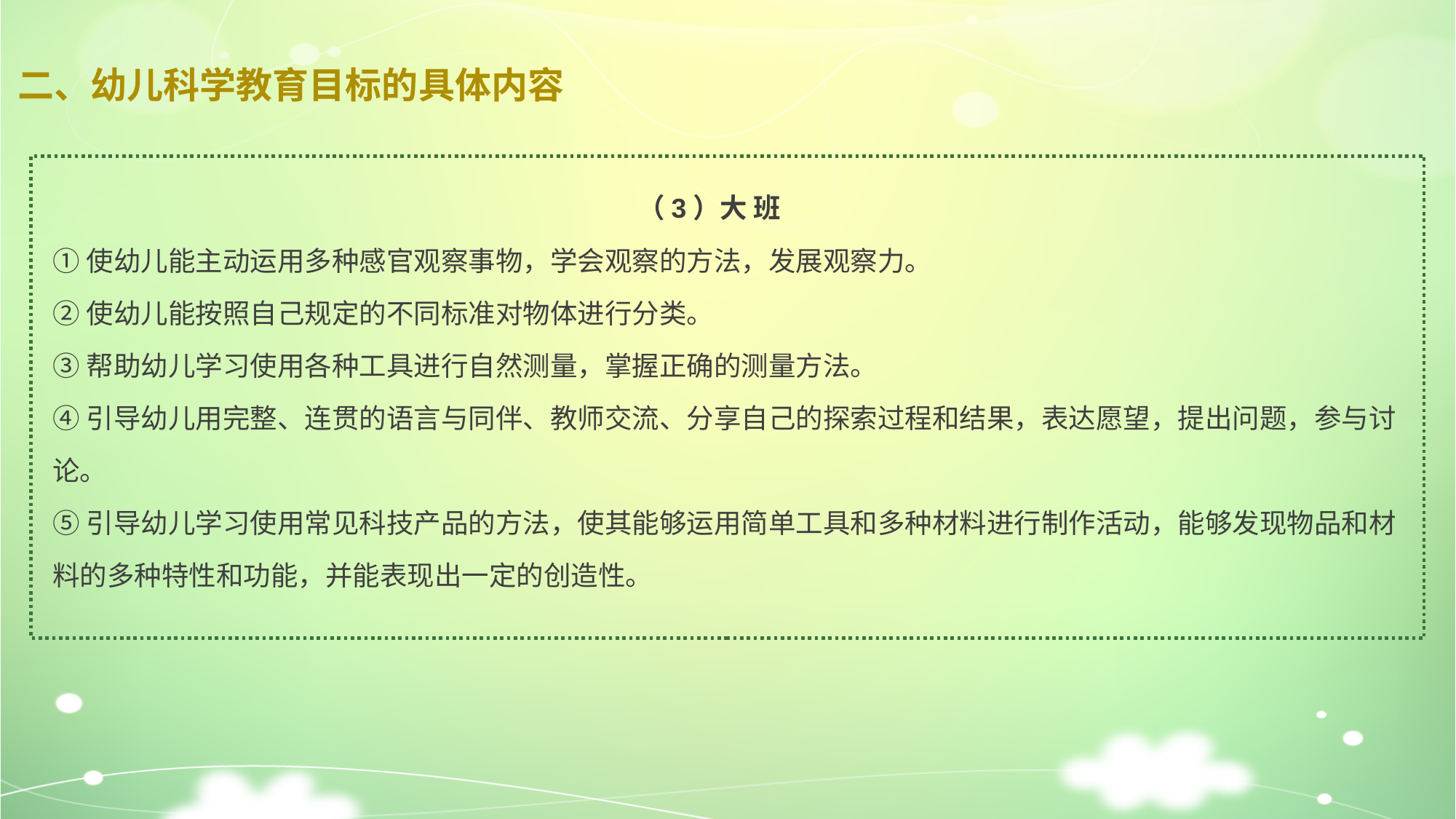

# 二、幼儿科学教育目标的具体内容

（3）大 班
①使幼儿能主动运用多种感官观察事物，学会观察的方法，发展观察力。
②使幼儿能按照自己规定的不同标准对物体进行分类。
③帮助幼儿学习使用各种工具进行自然测量，掌握正确的测量方法。
④引导幼儿用完整、连贯的语言与同伴、教师交流、分享自己的探索过程和结果，表达愿望，提出问题，参与讨论。
⑤引导幼儿学习使用常见科技产品的方法，使其能够运用简单工具和多种材料进行制作活动，能够发现物品和材料的多种特性和功能，并能表现出一定的创造性。